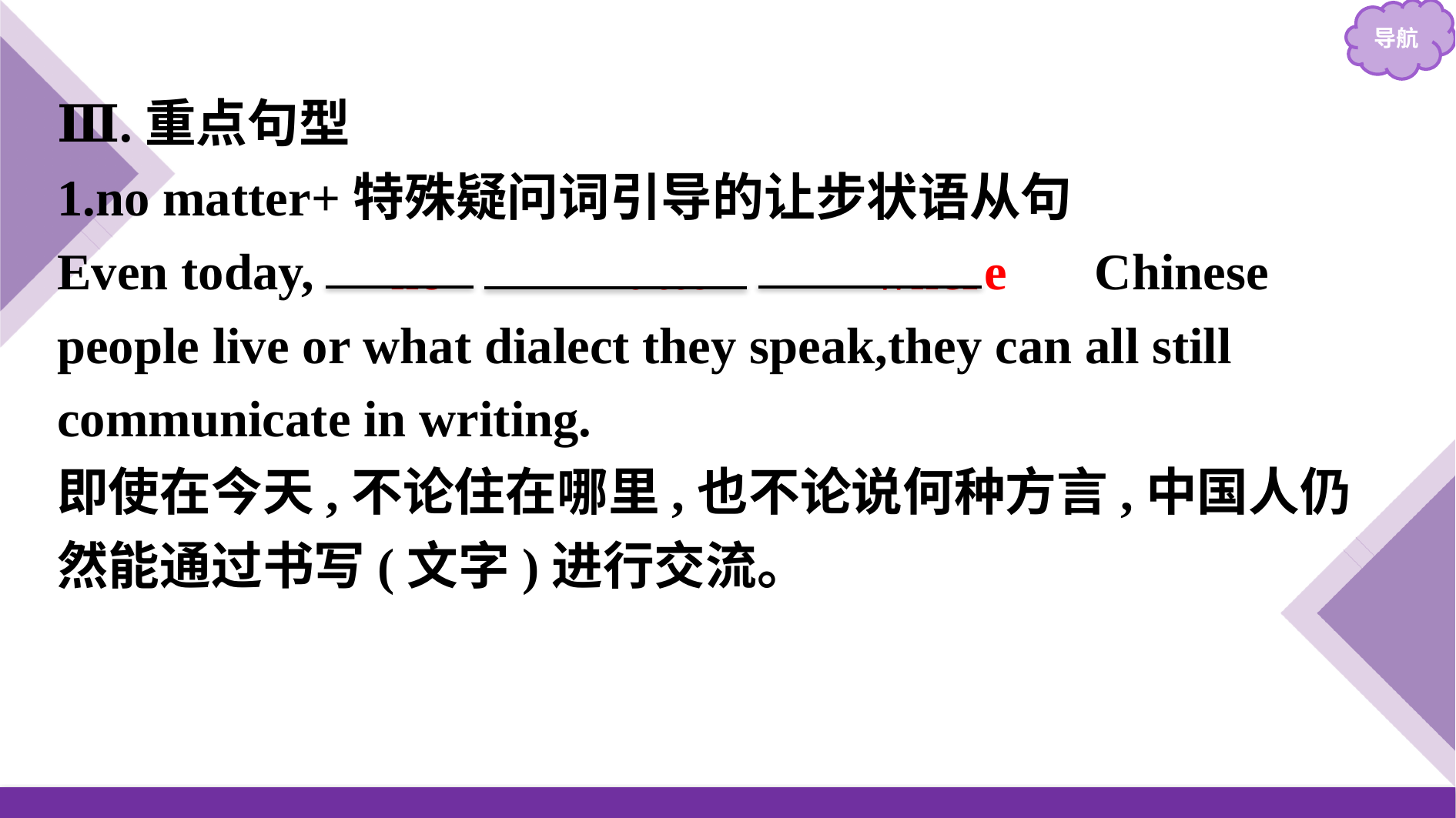

Ⅲ.重点句型
1.no matter+特殊疑问词引导的让步状语从句
Even today,　no　 　matter　 　where　 Chinese people live or what dialect they speak,they can all still communicate in writing.
即使在今天,不论住在哪里,也不论说何种方言,中国人仍然能通过书写(文字)进行交流。